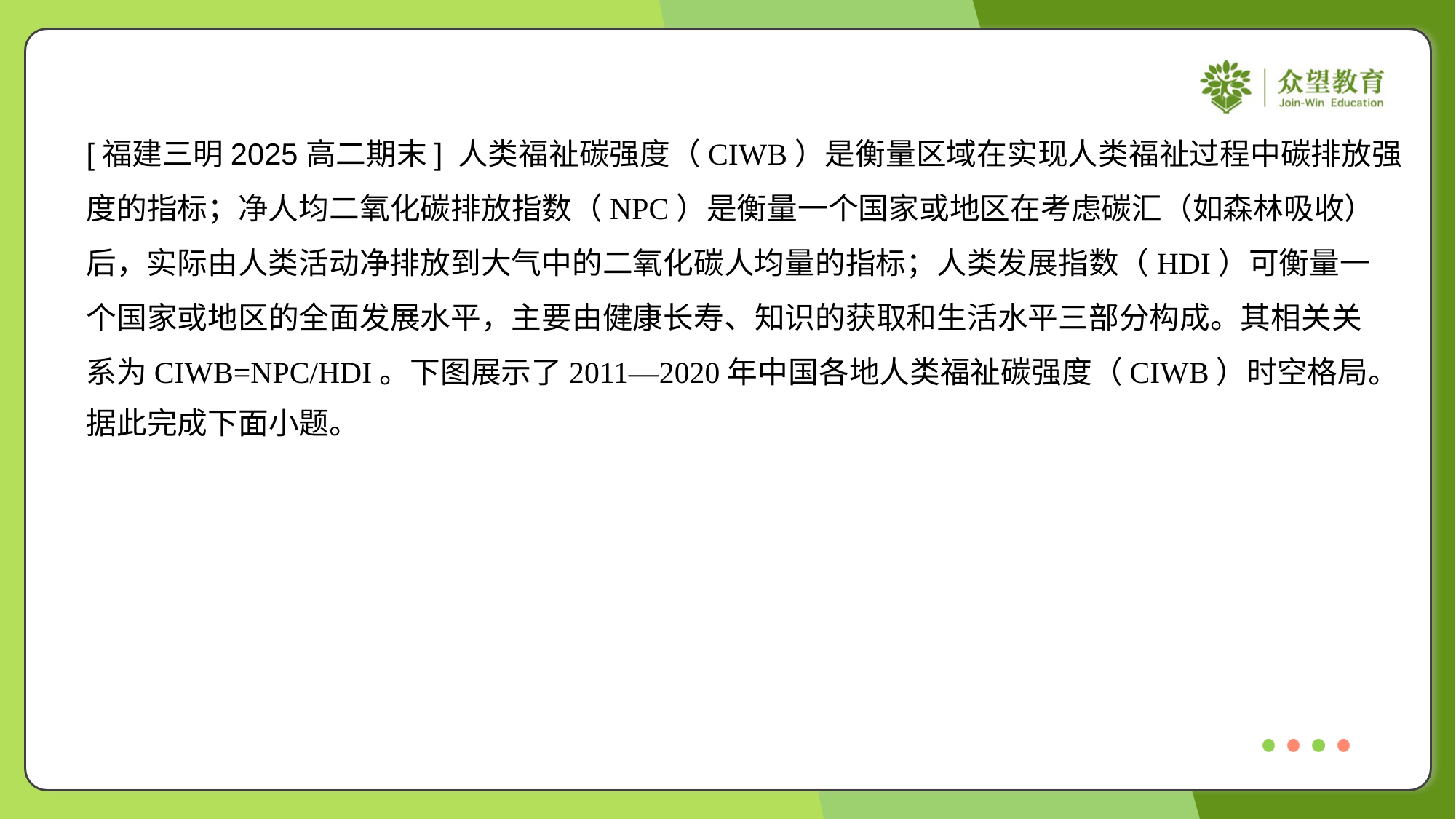

[福建三明2025高二期末] 人类福祉碳强度（CIWB）是衡量区域在实现人类福祉过程中碳排放强
度的指标；净人均二氧化碳排放指数（NPC）是衡量一个国家或地区在考虑碳汇（如森林吸收）
后，实际由人类活动净排放到大气中的二氧化碳人均量的指标；人类发展指数（HDI）可衡量一
个国家或地区的全面发展水平，主要由健康长寿、知识的获取和生活水平三部分构成。其相关关
系为CIWB=NPC/HDI。下图展示了2011—2020年中国各地人类福祉碳强度（CIWB）时空格局。
据此完成下面小题。